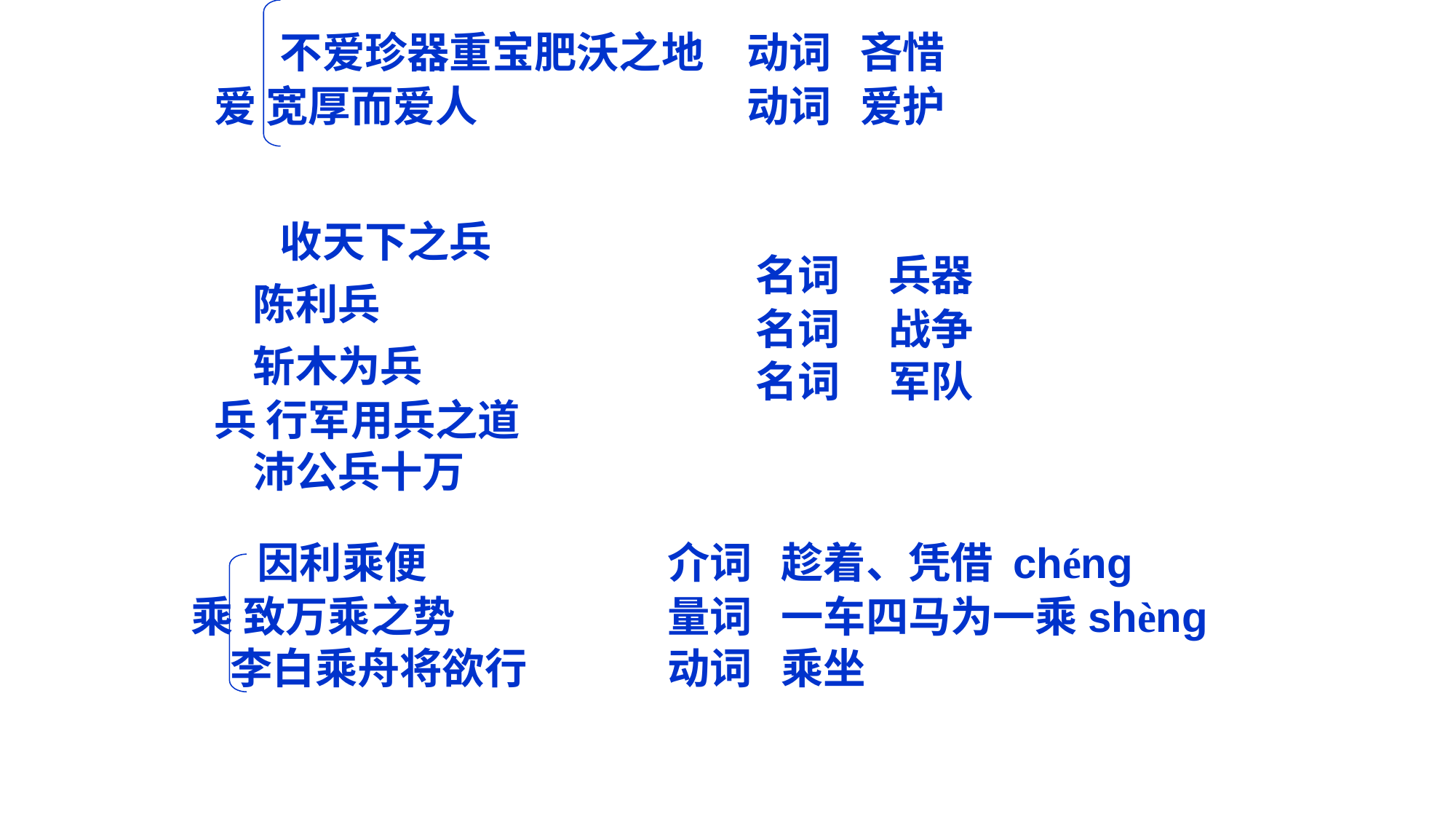

不爱珍器重宝肥沃之地
爱 宽厚而爱人

动词   吝惜
动词   爱护

       收天下之兵
   陈利兵
   斩木为兵
兵 行军用兵之道
   沛公兵十万
名词     兵器
名词     战争
名词     军队
       因利乘便
乘 致万乘之势
   李白乘舟将欲行
介词   趁着、凭借 chéng
量词   一车四马为一乘shèng
动词   乘坐